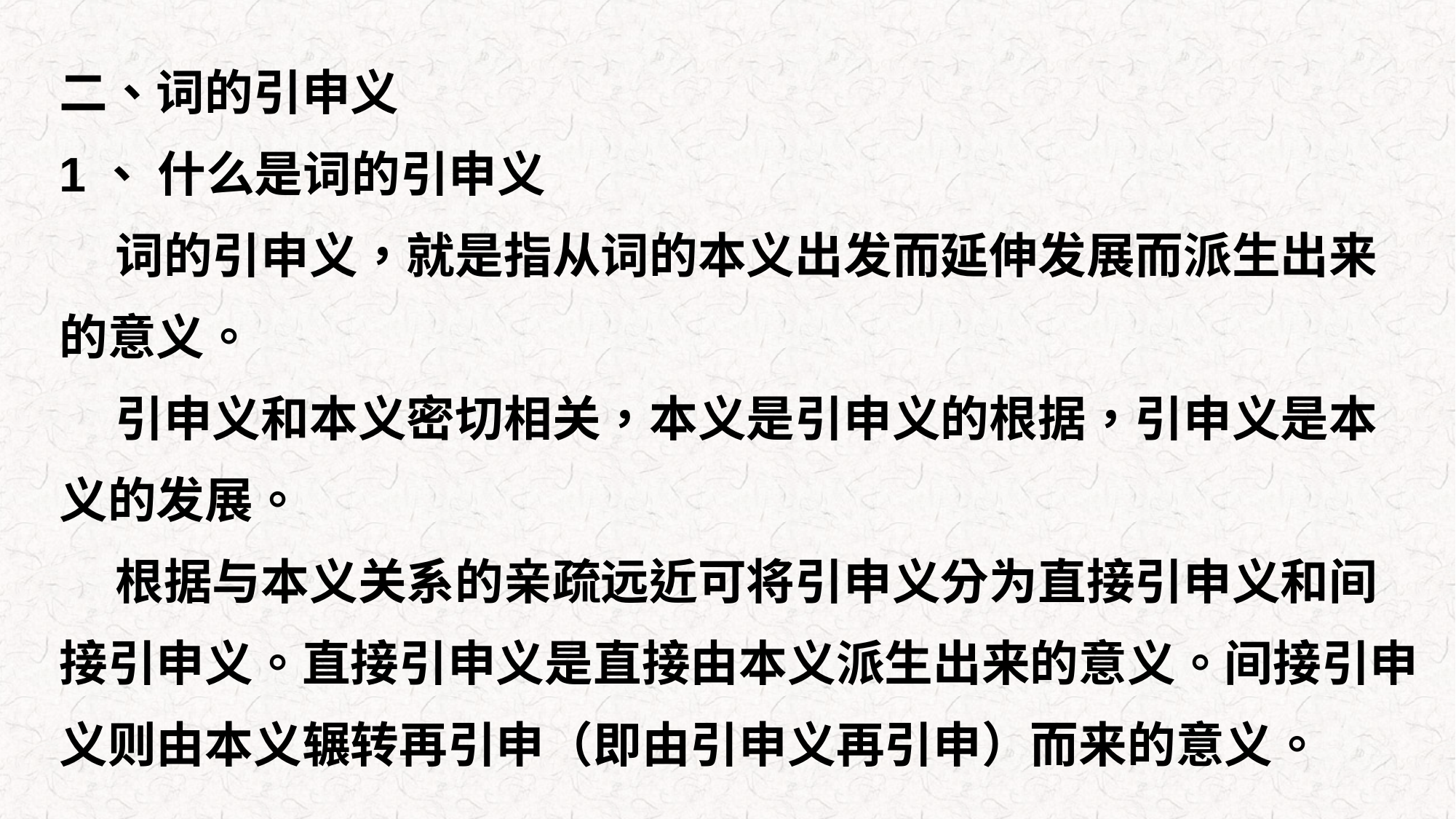

二、词的引申义
1、 什么是词的引申义
    词的引申义，就是指从词的本义出发而延伸发展而派生出来的意义。
    引申义和本义密切相关，本义是引申义的根据，引申义是本义的发展。
    根据与本义关系的亲疏远近可将引申义分为直接引申义和间接引申义。直接引申义是直接由本义派生出来的意义。间接引申义则由本义辗转再引申（即由引申义再引申）而来的意义。